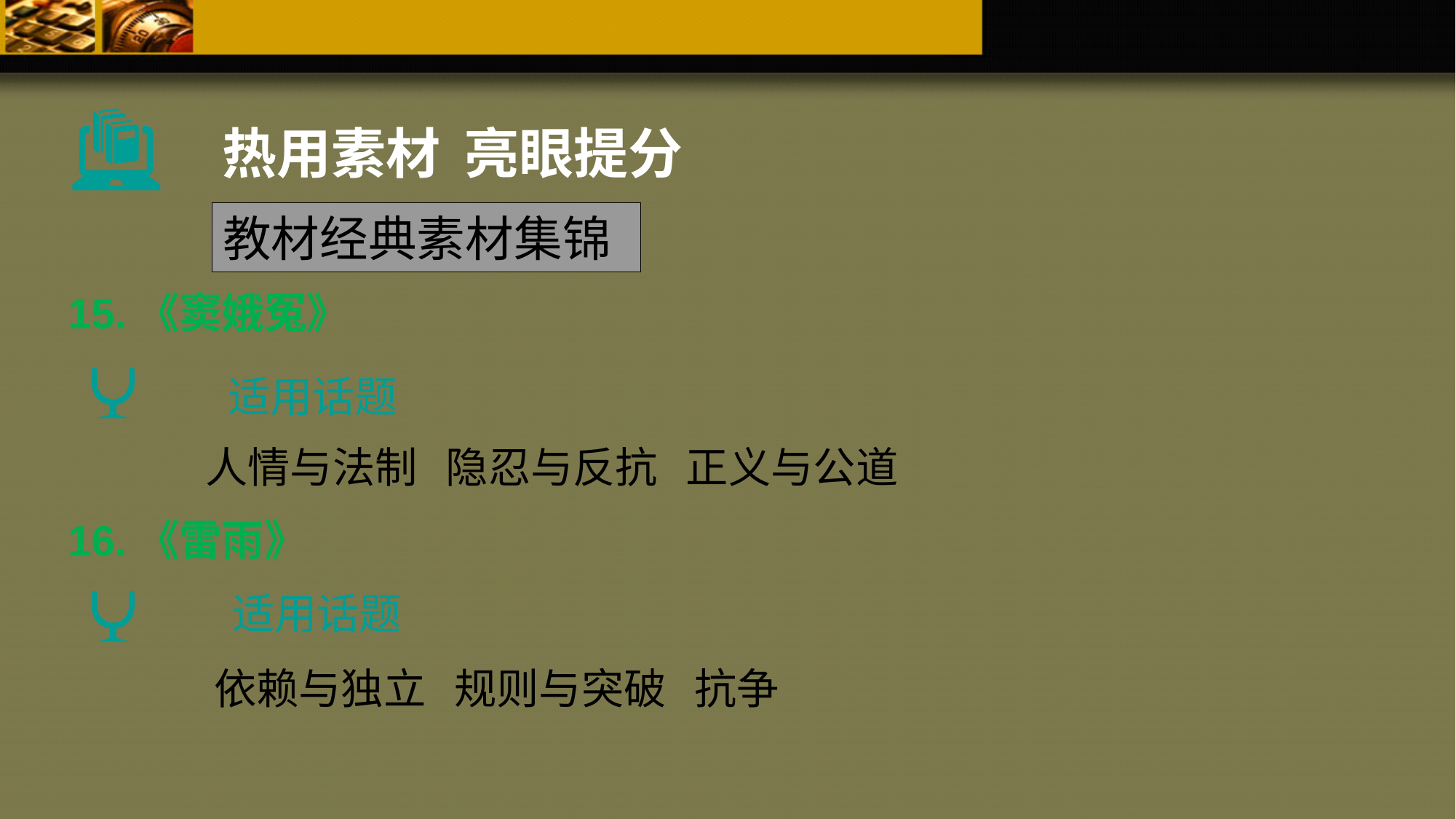

热用素材  亮眼提分
教材经典素材集锦
15.《窦娥冤》
适用话题

人情与法制   隐忍与反抗   正义与公道
16.《雷雨》
适用话题

依赖与独立   规则与突破   抗争